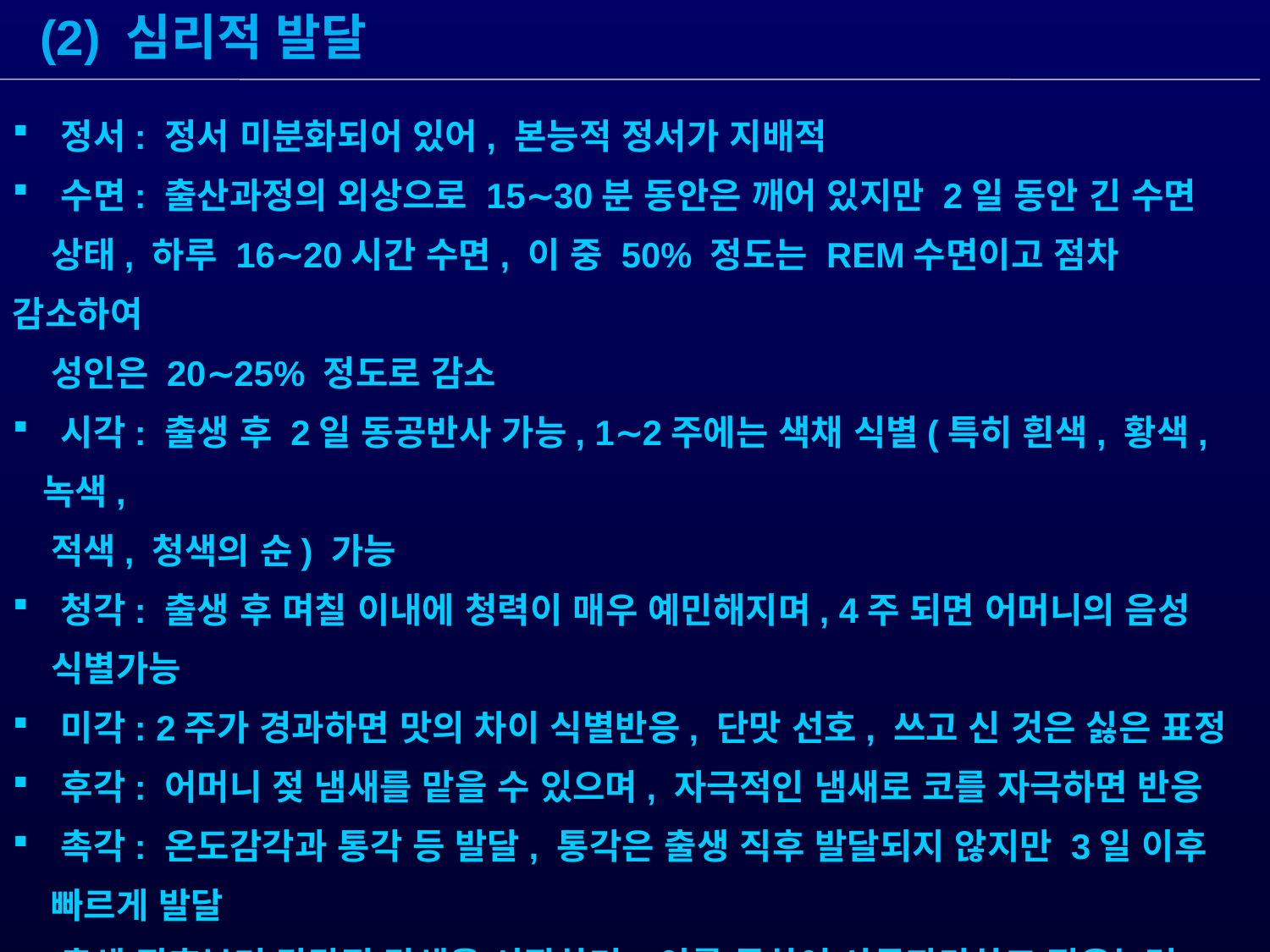

(2) 심리적 발달

 정서: 정서 미분화되어 있어, 본능적 정서가 지배적
 수면: 출산과정의 외상으로 15∼30분 동안은 깨어 있지만 2일 동안 긴 수면
   상태, 하루 16∼20시간 수면, 이 중 50% 정도는 REM수면이고 점차 감소하여
   성인은 20∼25% 정도로 감소
 시각: 출생 후 2일 동공반사 가능, 1∼2주에는 색채 식별(특히 흰색, 황색, 녹색,
   적색, 청색의 순) 가능
 청각: 출생 후 며칠 이내에 청력이 매우 예민해지며, 4주 되면 어머니의 음성
   식별가능
 미각: 2주가 경과하면 맛의 차이 식별반응, 단맛 선호, 쓰고 신 것은 싫은 표정
 후각: 어머니 젖 냄새를 맡을 수 있으며, 자극적인 냄새로 코를 자극하면 반응
 촉각: 온도감각과 통각 등 발달, 통각은 출생 직후 발달되지 않지만 3일 이후
   빠르게 발달
 출생 직후부터 감각적 탐색을 시작하며, 이를 통하여 사물판단하고 적응능력
   높여가는데, 감각기관의 장애는 인지발달의 지연 초래